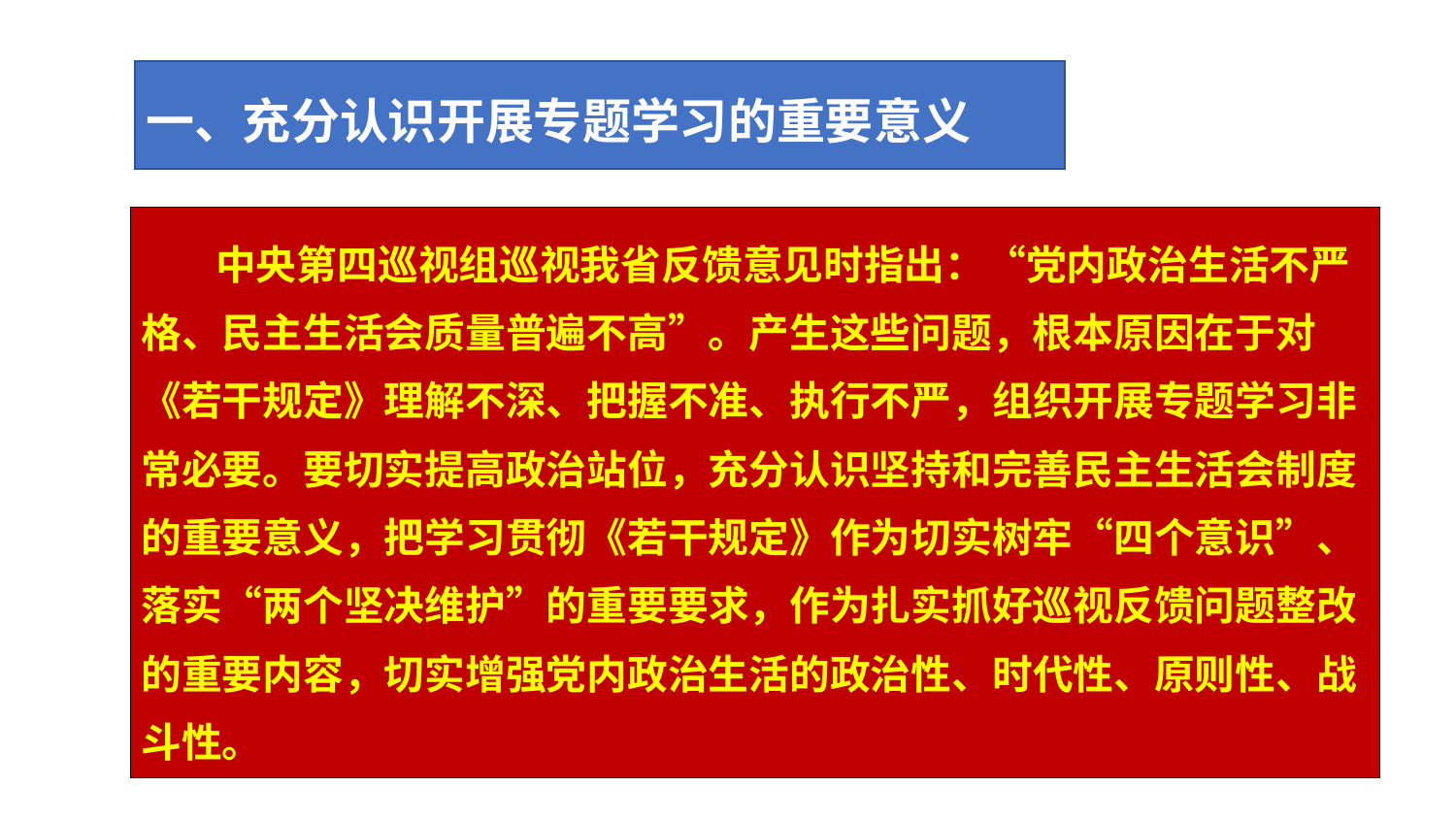

一、充分认识开展专题学习的重要意义
        中央第四巡视组巡视我省反馈意见时指出：“党内政治生活不严格、民主生活会质量普遍不高”。产生这些问题，根本原因在于对《若干规定》理解不深、把握不准、执行不严，组织开展专题学习非常必要。要切实提高政治站位，充分认识坚持和完善民主生活会制度的重要意义，把学习贯彻《若干规定》作为切实树牢“四个意识”、落实“两个坚决维护”的重要要求，作为扎实抓好巡视反馈问题整改的重要内容，切实增强党内政治生活的政治性、时代性、原则性、战斗性。